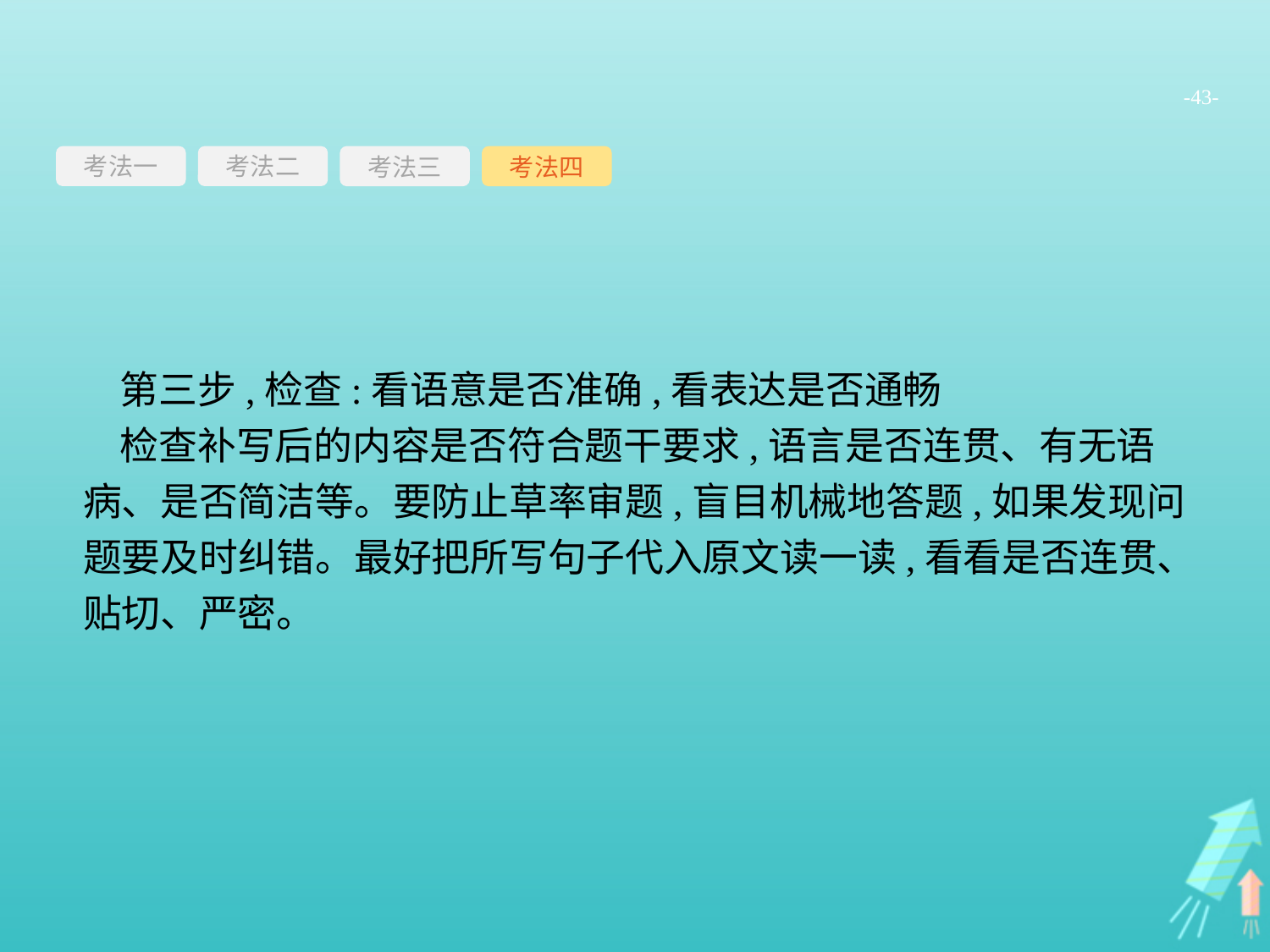

-43-
考法一
考法三
考法四
考法二
第三步,检查:看语意是否准确,看表达是否通畅
检查补写后的内容是否符合题干要求,语言是否连贯、有无语病、是否简洁等。要防止草率审题,盲目机械地答题,如果发现问题要及时纠错。最好把所写句子代入原文读一读,看看是否连贯、贴切、严密。